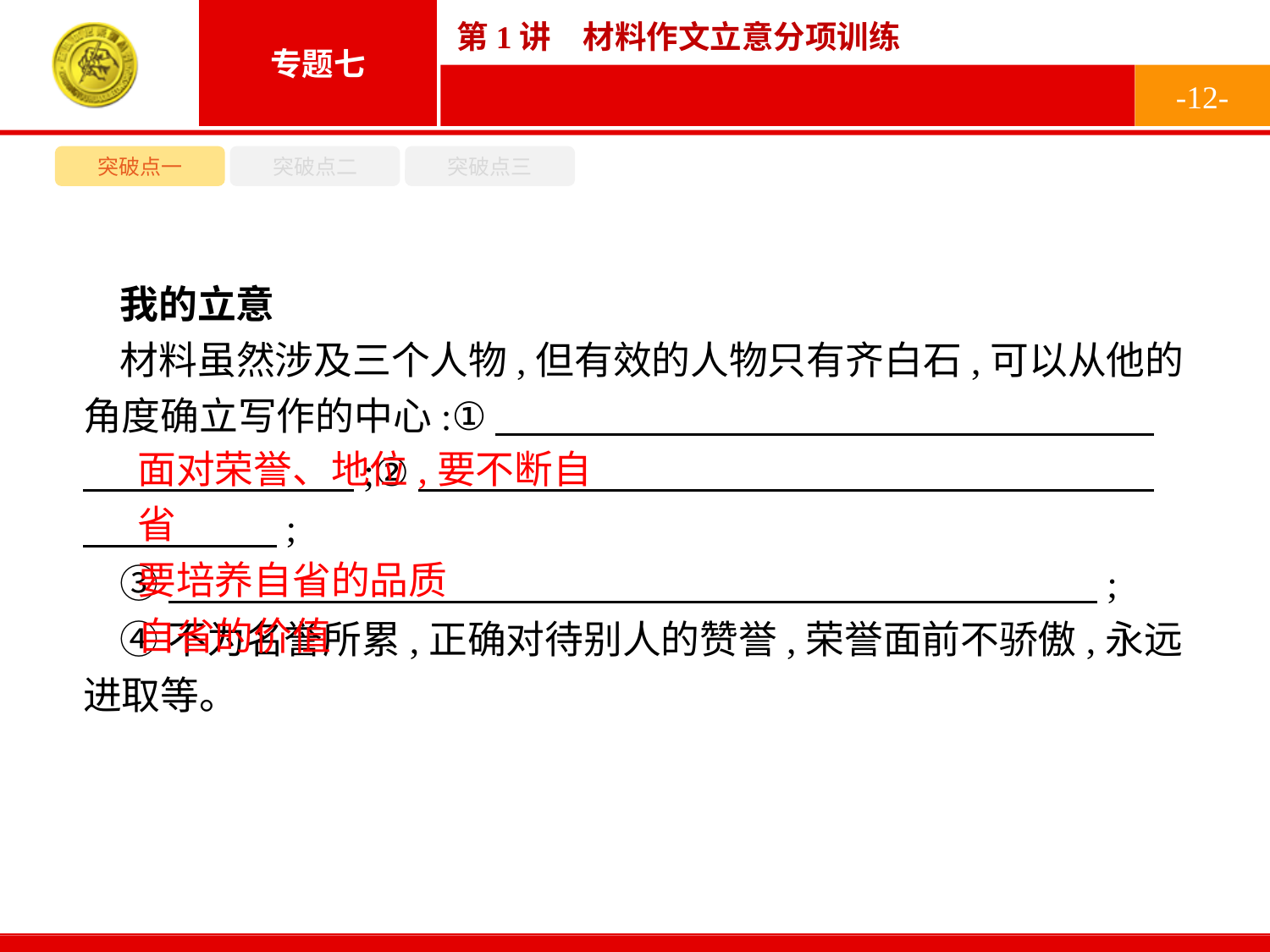

-12-
突破点一
突破点二
突破点三
我的立意
材料虽然涉及三个人物,但有效的人物只有齐白石,可以从他的角度确立写作的中心:①　　　　　　　　　　　　　　　　　　　　　　　　;②　　　　　　　　　　　　　　　　　　　　　　　　;
③　　　　　　　　　　　　　　　　　　　　　　　　;
④不为名誉所累,正确对待别人的赞誉,荣誉面前不骄傲,永远进取等。
面对荣誉、地位,要不断自省
要培养自省的品质
自省的价值